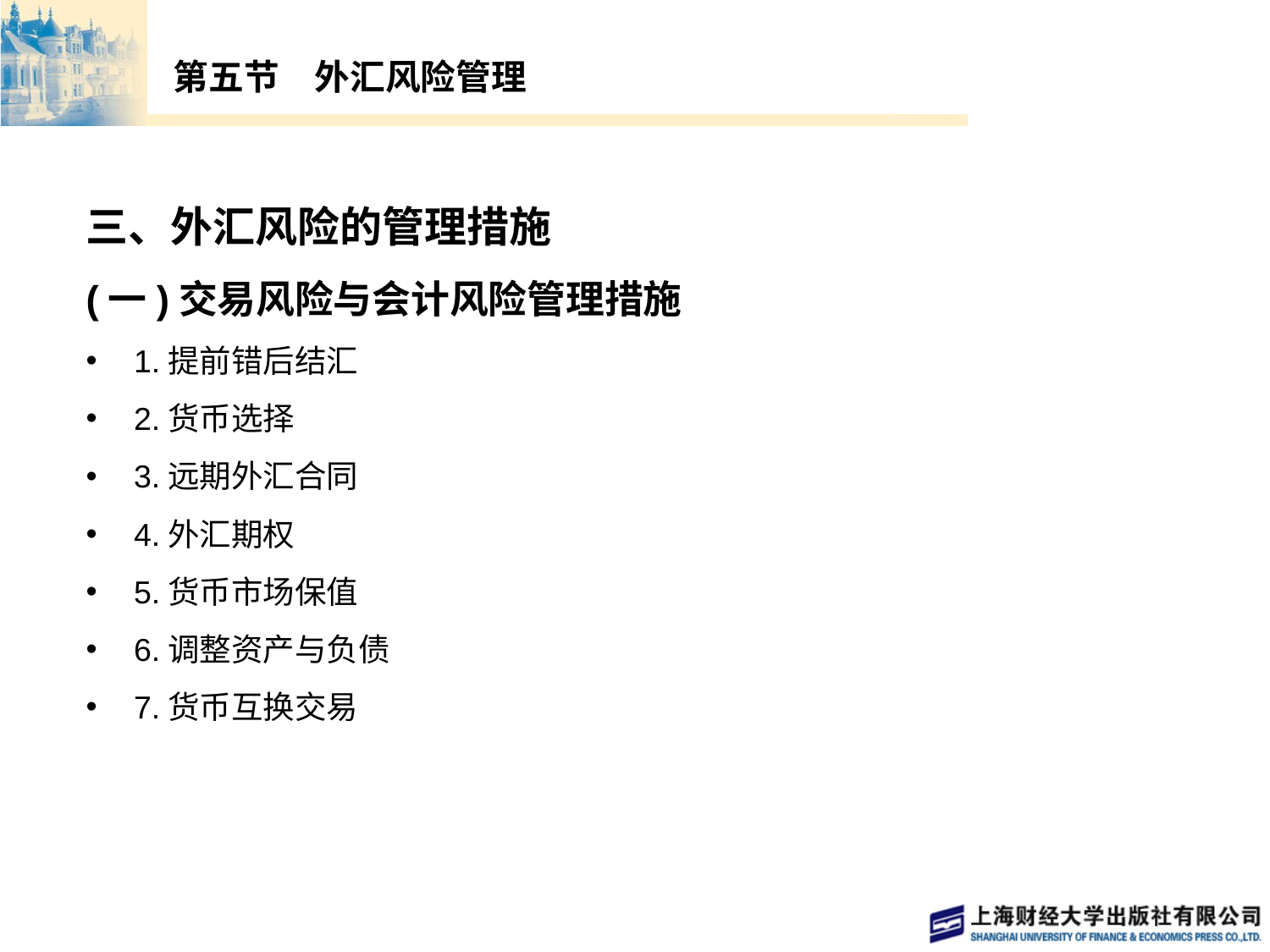

# 第五节　外汇风险管理
三、外汇风险的管理措施
(一)交易风险与会计风险管理措施
1.提前错后结汇
2.货币选择
3.远期外汇合同
4.外汇期权
5.货币市场保值
6.调整资产与负债
7.货币互换交易